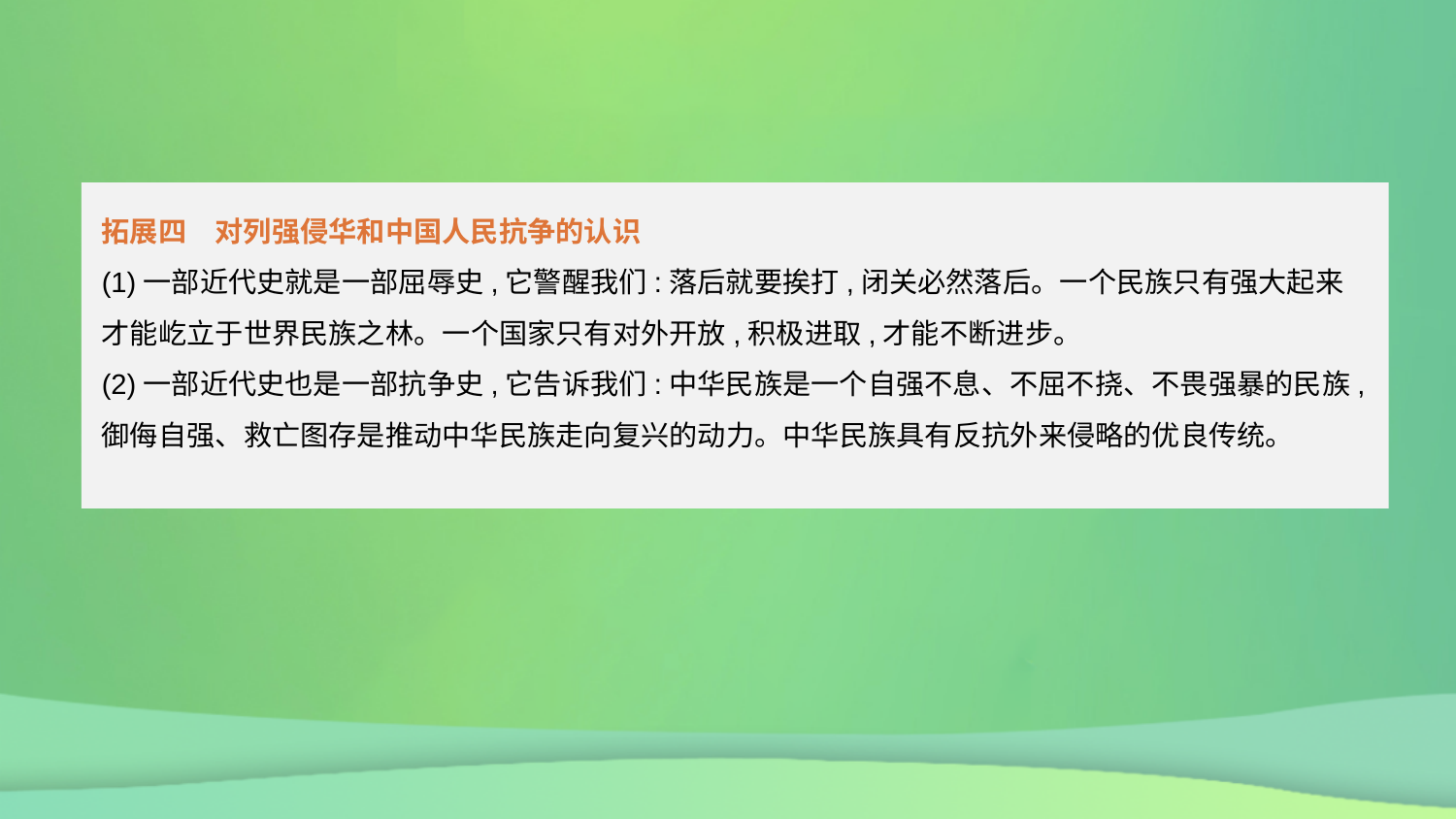

拓展四　对列强侵华和中国人民抗争的认识
(1)一部近代史就是一部屈辱史,它警醒我们:落后就要挨打,闭关必然落后。一个民族只有强大起来才能屹立于世界民族之林。一个国家只有对外开放,积极进取,才能不断进步。
(2)一部近代史也是一部抗争史,它告诉我们:中华民族是一个自强不息、不屈不挠、不畏强暴的民族,御侮自强、救亡图存是推动中华民族走向复兴的动力。中华民族具有反抗外来侵略的优良传统。